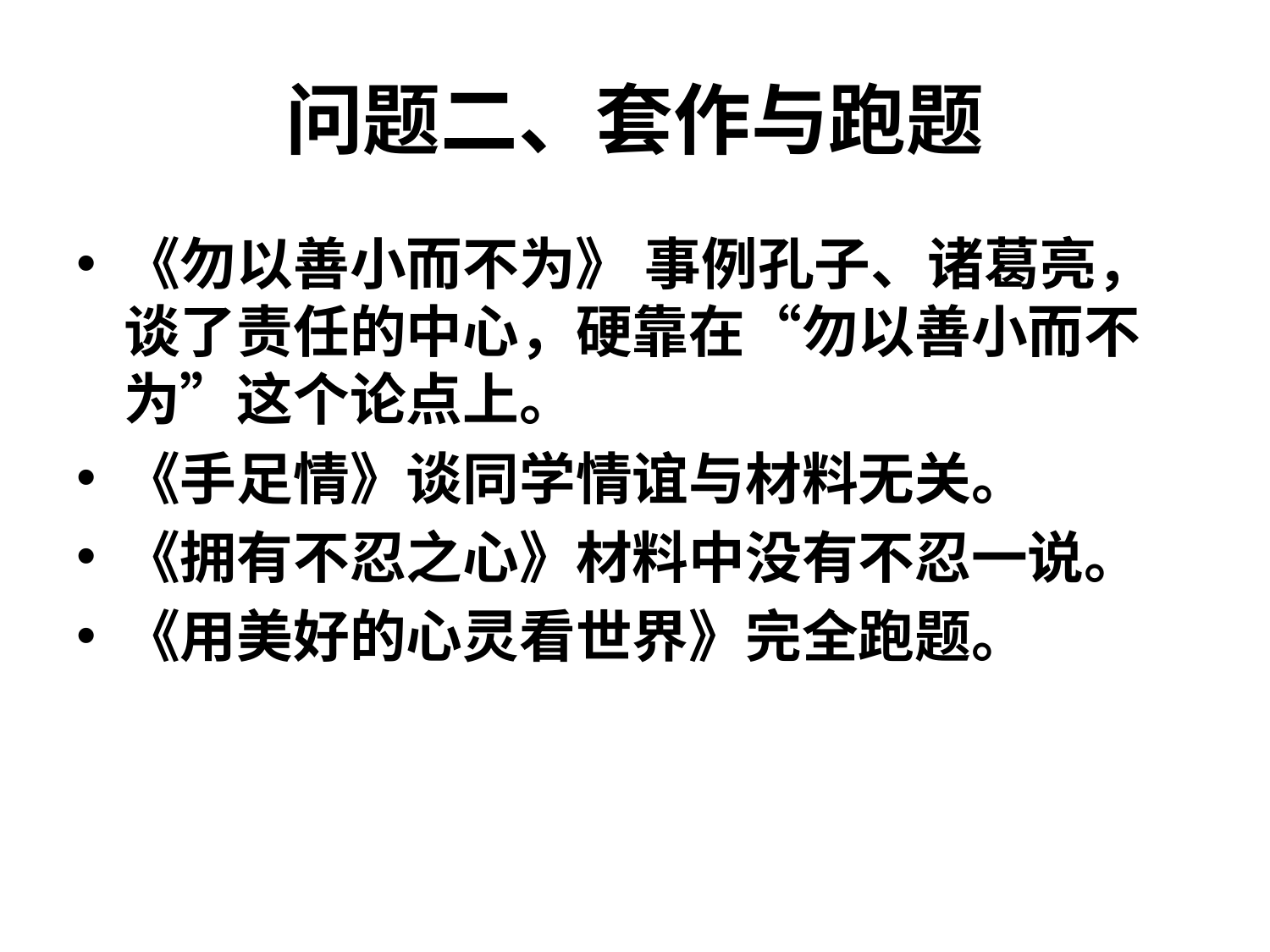

# 问题二、套作与跑题
《勿以善小而不为》 事例孔子、诸葛亮，谈了责任的中心，硬靠在“勿以善小而不为”这个论点上。
《手足情》谈同学情谊与材料无关。
《拥有不忍之心》材料中没有不忍一说。
《用美好的心灵看世界》完全跑题。